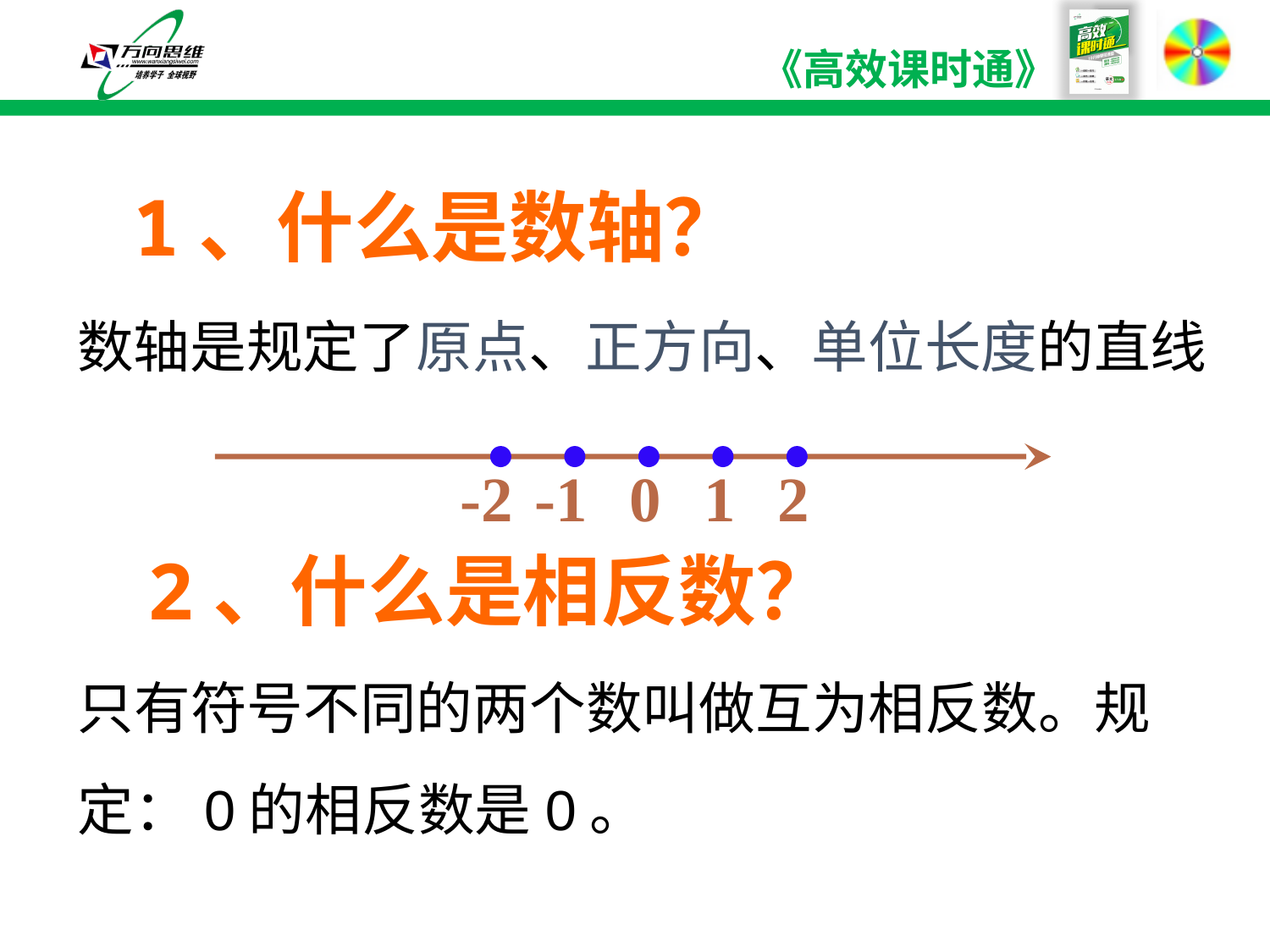

1、什么是数轴？

数轴是规定了原点、正方向、单位长度的直线

-2
-1
0
1
2

2、什么是相反数？
只有符号不同的两个数叫做互为相反数。规定：0的相反数是0。